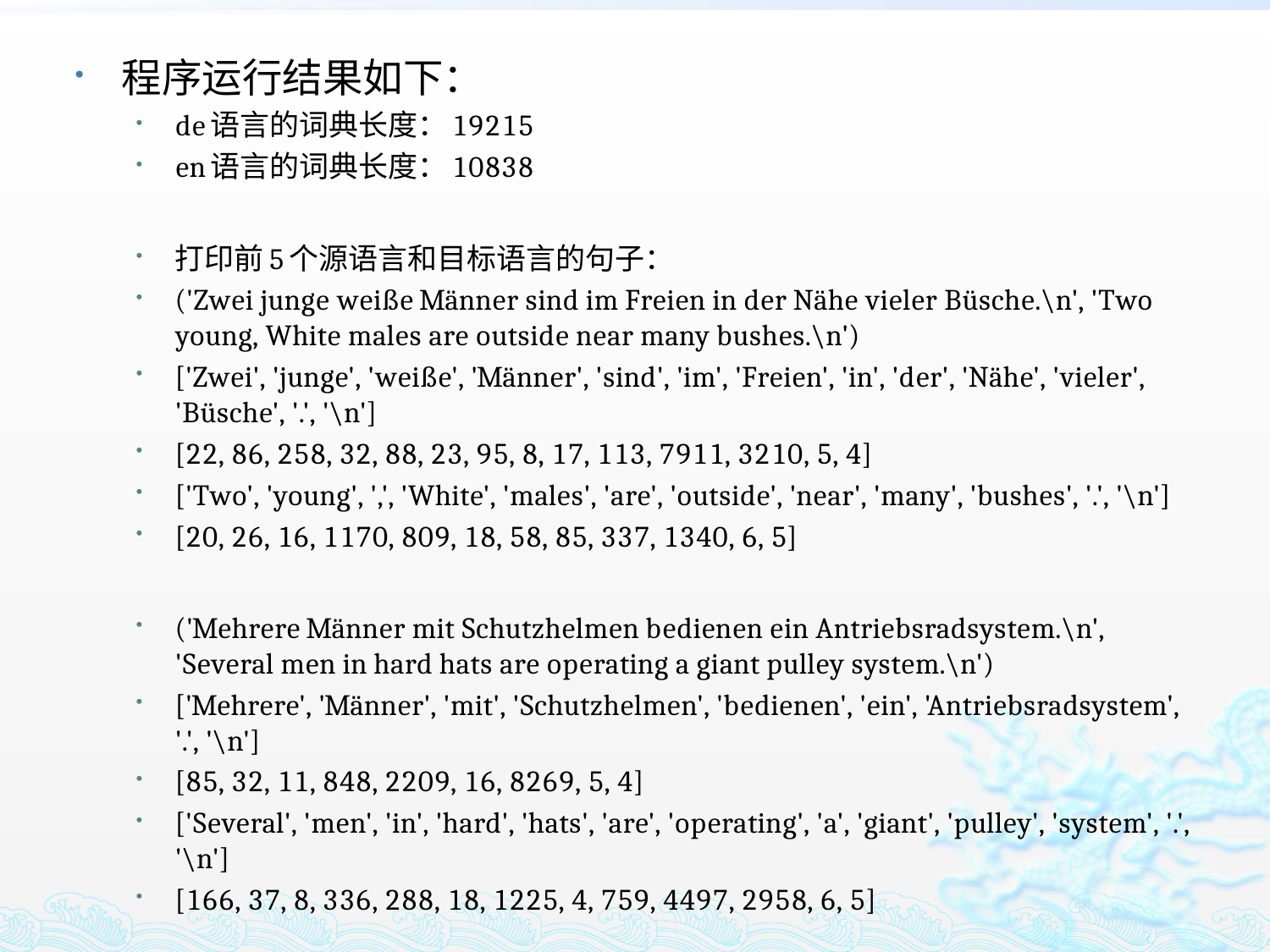

程序运行结果如下：
de语言的词典长度：19215
en语言的词典长度：10838

打印前5个源语言和目标语言的句子：
('Zwei junge weiße Männer sind im Freien in der Nähe vieler Büsche.\n', 'Two young, White males are outside near many bushes.\n')
['Zwei', 'junge', 'weiße', 'Männer', 'sind', 'im', 'Freien', 'in', 'der', 'Nähe', 'vieler', 'Büsche', '.', '\n']
[22, 86, 258, 32, 88, 23, 95, 8, 17, 113, 7911, 3210, 5, 4]
['Two', 'young', ',', 'White', 'males', 'are', 'outside', 'near', 'many', 'bushes', '.', '\n']
[20, 26, 16, 1170, 809, 18, 58, 85, 337, 1340, 6, 5]

('Mehrere Männer mit Schutzhelmen bedienen ein Antriebsradsystem.\n', 'Several men in hard hats are operating a giant pulley system.\n')
['Mehrere', 'Männer', 'mit', 'Schutzhelmen', 'bedienen', 'ein', 'Antriebsradsystem', '.', '\n']
[85, 32, 11, 848, 2209, 16, 8269, 5, 4]
['Several', 'men', 'in', 'hard', 'hats', 'are', 'operating', 'a', 'giant', 'pulley', 'system', '.', '\n']
[166, 37, 8, 336, 288, 18, 1225, 4, 759, 4497, 2958, 6, 5]